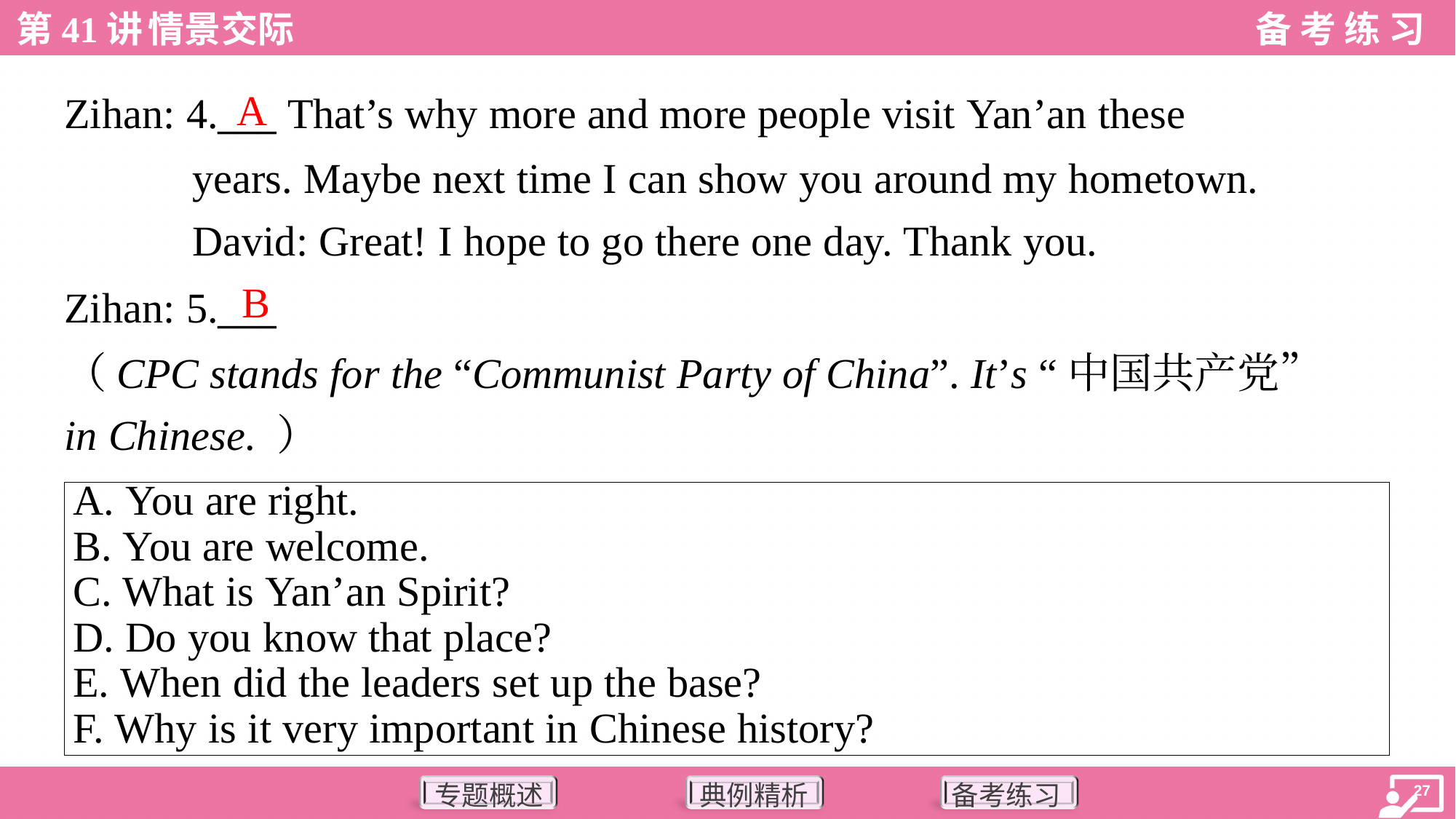

A
Zihan: 4.___ That’s why more and more people visit Yan’an these
years. Maybe next time I can show you around my hometown.
David: Great! I hope to go there one day. Thank you.
B
Zihan: 5.___
（CPC stands for the “Communist Party of China”. It’s “中国共产党”
in Chinese. ）
| A. You are right. B. You are welcome. C. What is Yan’an Spirit? D. Do you know that place? E. When did the leaders set up the base? F. Why is it very important in Chinese history? |
| --- |